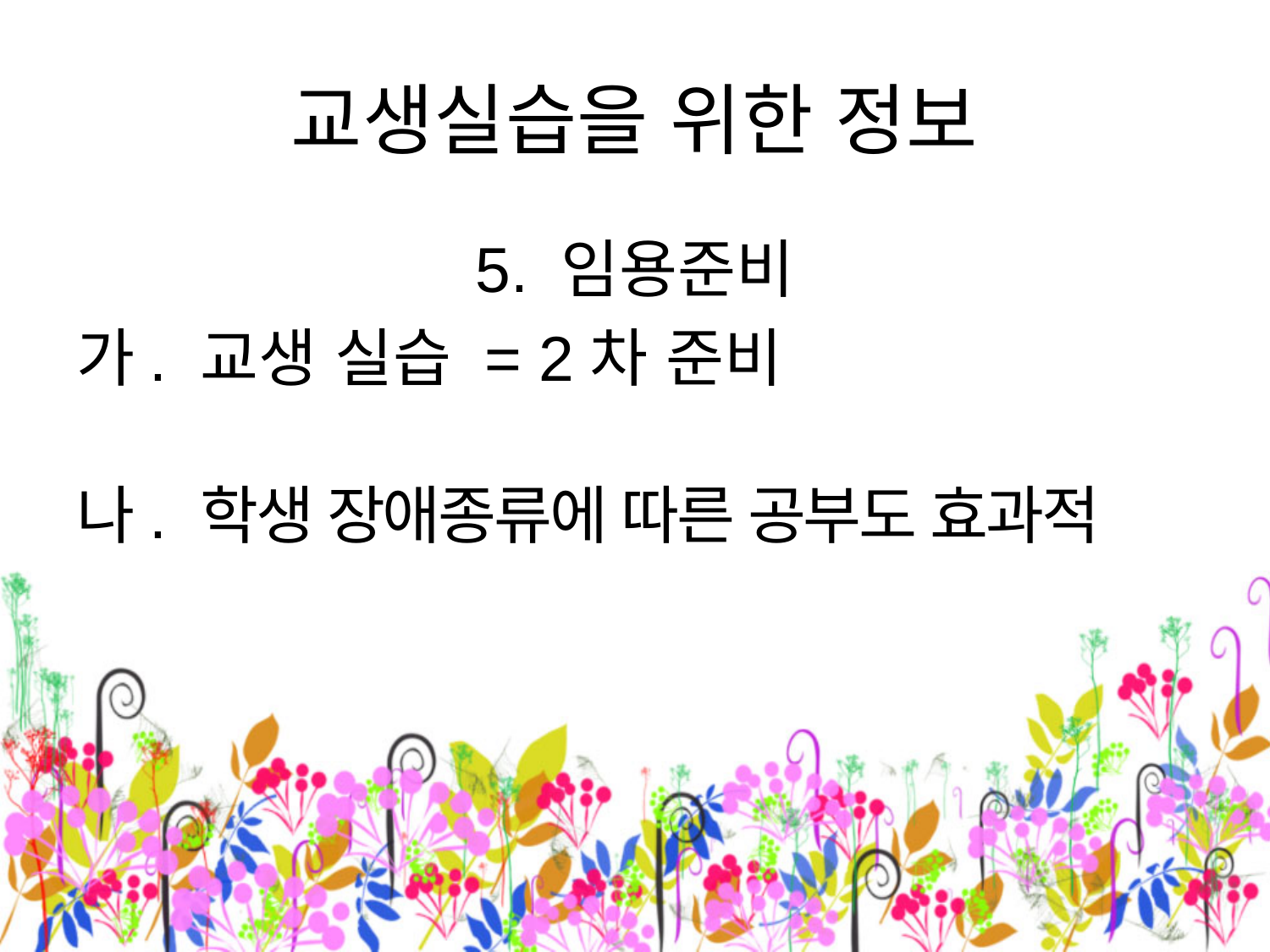

# 교생실습을 위한 정보
5. 임용준비
가. 교생 실습 = 2차 준비

나. 학생 장애종류에 따른 공부도 효과적